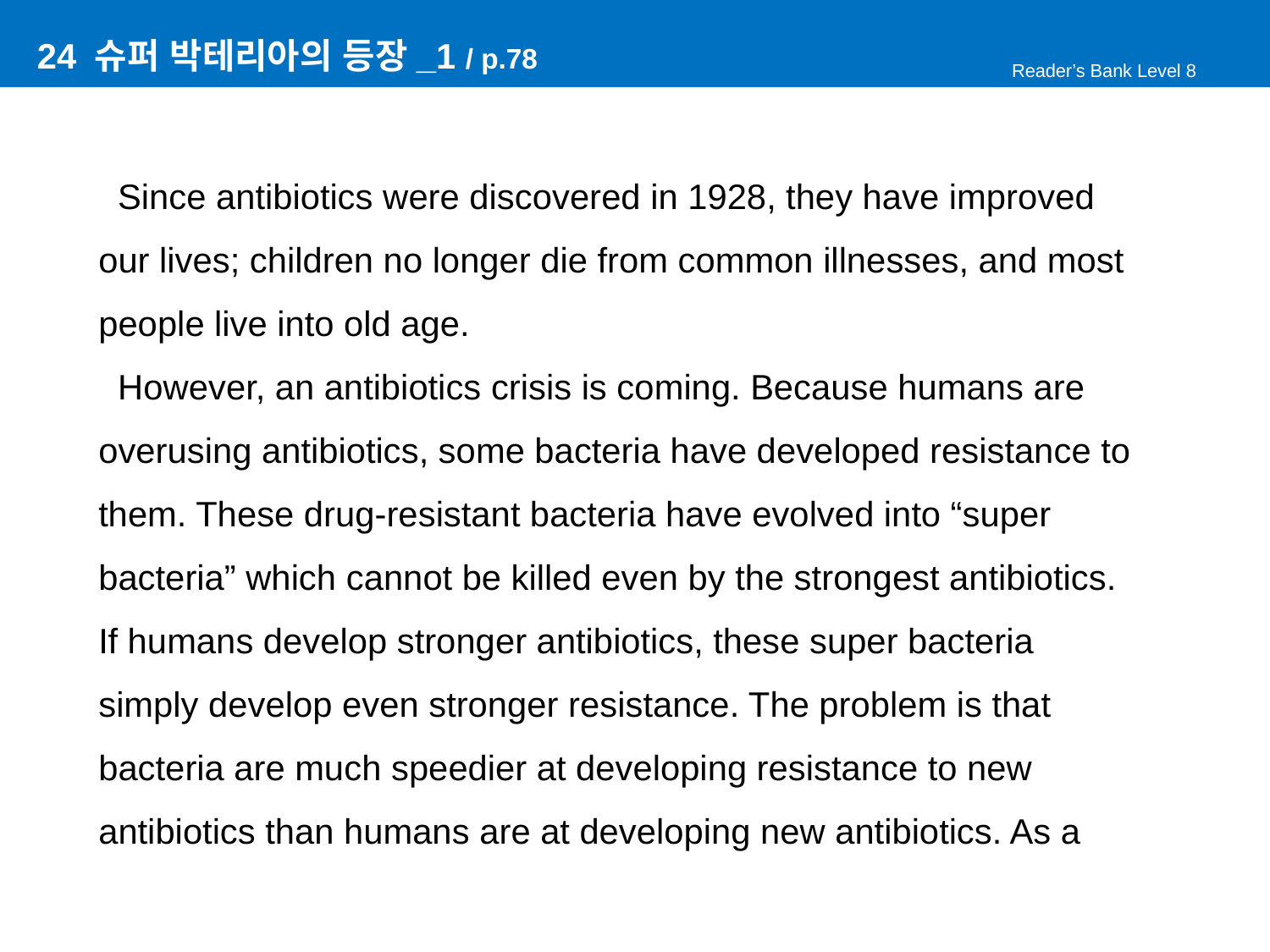

# 24 슈퍼 박테리아의 등장_1 / p.78
Reader’s Bank Level 8

  Since antibiotics were discovered in 1928, they have improved
our lives; children no longer die from common illnesses, and most
people live into old age.
  However, an antibiotics crisis is coming. Because humans are
overusing antibiotics, some bacteria have developed resistance to
them. These drug-resistant bacteria have evolved into “super
bacteria” which cannot be killed even by the strongest antibiotics.
If humans develop stronger antibiotics, these super bacteria
simply develop even stronger resistance. The problem is that
bacteria are much speedier at developing resistance to new
antibiotics than humans are at developing new antibiotics. As a